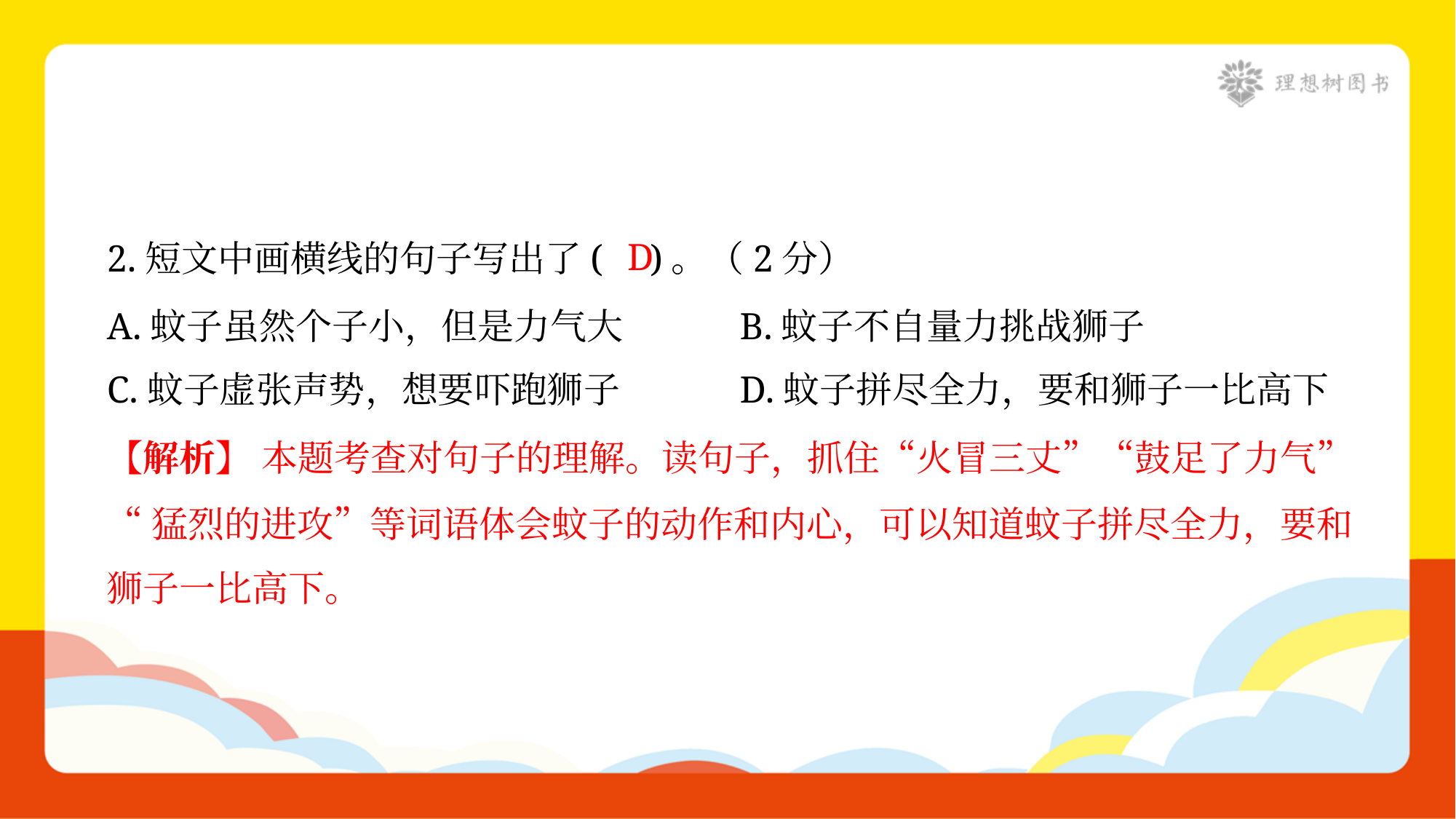

D
2.短文中画横线的句子写出了(     )。（2分）
A.蚊子虽然个子小，但是力气大	B.蚊子不自量力挑战狮子
C.蚊子虚张声势，想要吓跑狮子	D.蚊子拼尽全力，要和狮子一比高下
【解析】 本题考查对句子的理解。读句子，抓住“火冒三丈”“鼓足了力气”
“猛烈的进攻”等词语体会蚊子的动作和内心，可以知道蚊子拼尽全力，要和
狮子一比高下。